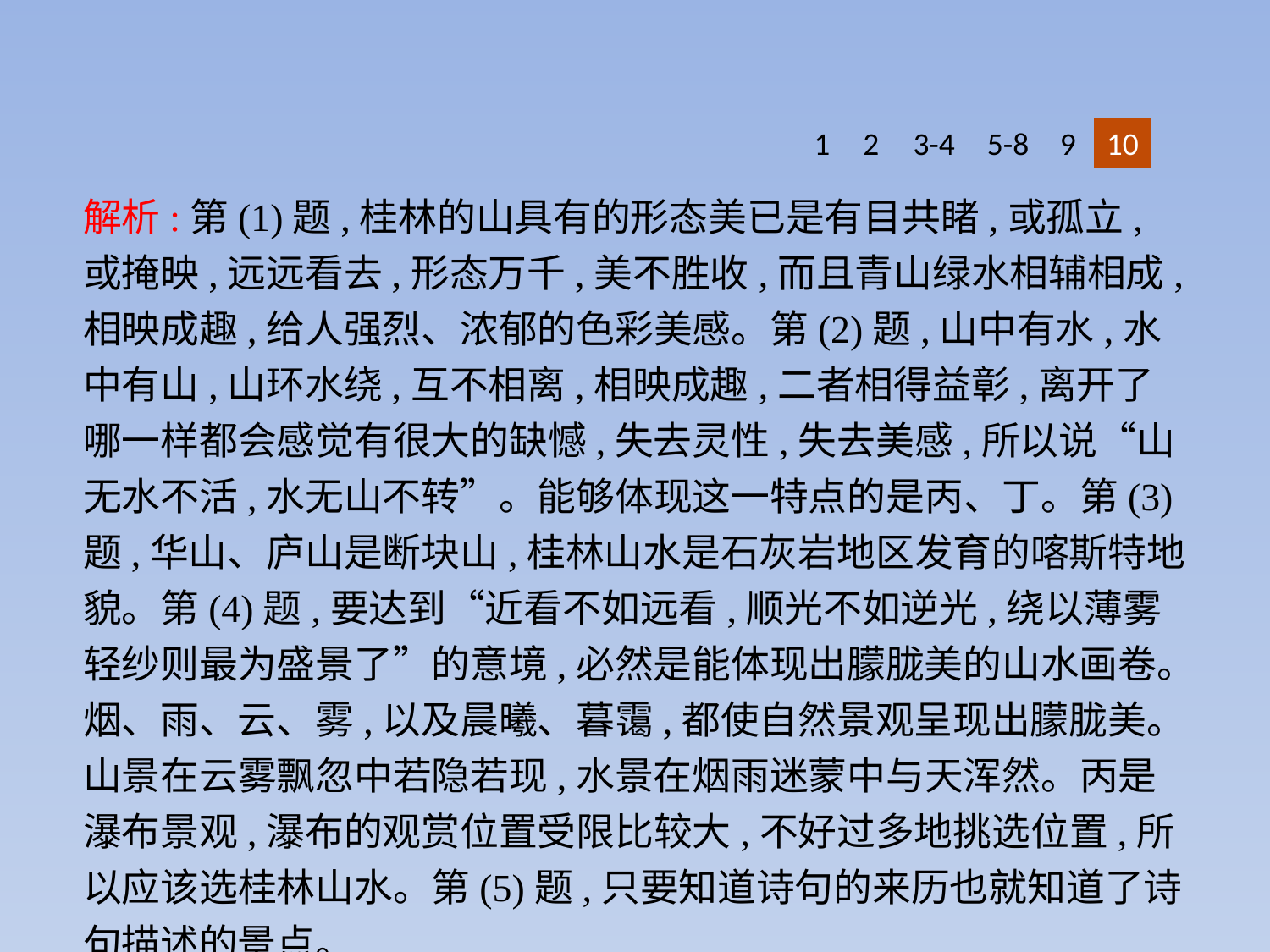

1
2
3-4
5-8
9
10
解析:第(1)题,桂林的山具有的形态美已是有目共睹,或孤立,或掩映,远远看去,形态万千,美不胜收,而且青山绿水相辅相成,相映成趣,给人强烈、浓郁的色彩美感。第(2)题,山中有水,水中有山,山环水绕,互不相离,相映成趣,二者相得益彰,离开了哪一样都会感觉有很大的缺憾,失去灵性,失去美感,所以说“山无水不活,水无山不转”。能够体现这一特点的是丙、丁。第(3)题,华山、庐山是断块山,桂林山水是石灰岩地区发育的喀斯特地貌。第(4)题,要达到“近看不如远看,顺光不如逆光,绕以薄雾轻纱则最为盛景了”的意境,必然是能体现出朦胧美的山水画卷。烟、雨、云、雾,以及晨曦、暮霭,都使自然景观呈现出朦胧美。山景在云雾飘忽中若隐若现,水景在烟雨迷蒙中与天浑然。丙是瀑布景观,瀑布的观赏位置受限比较大,不好过多地挑选位置,所以应该选桂林山水。第(5)题,只要知道诗句的来历也就知道了诗句描述的景点。